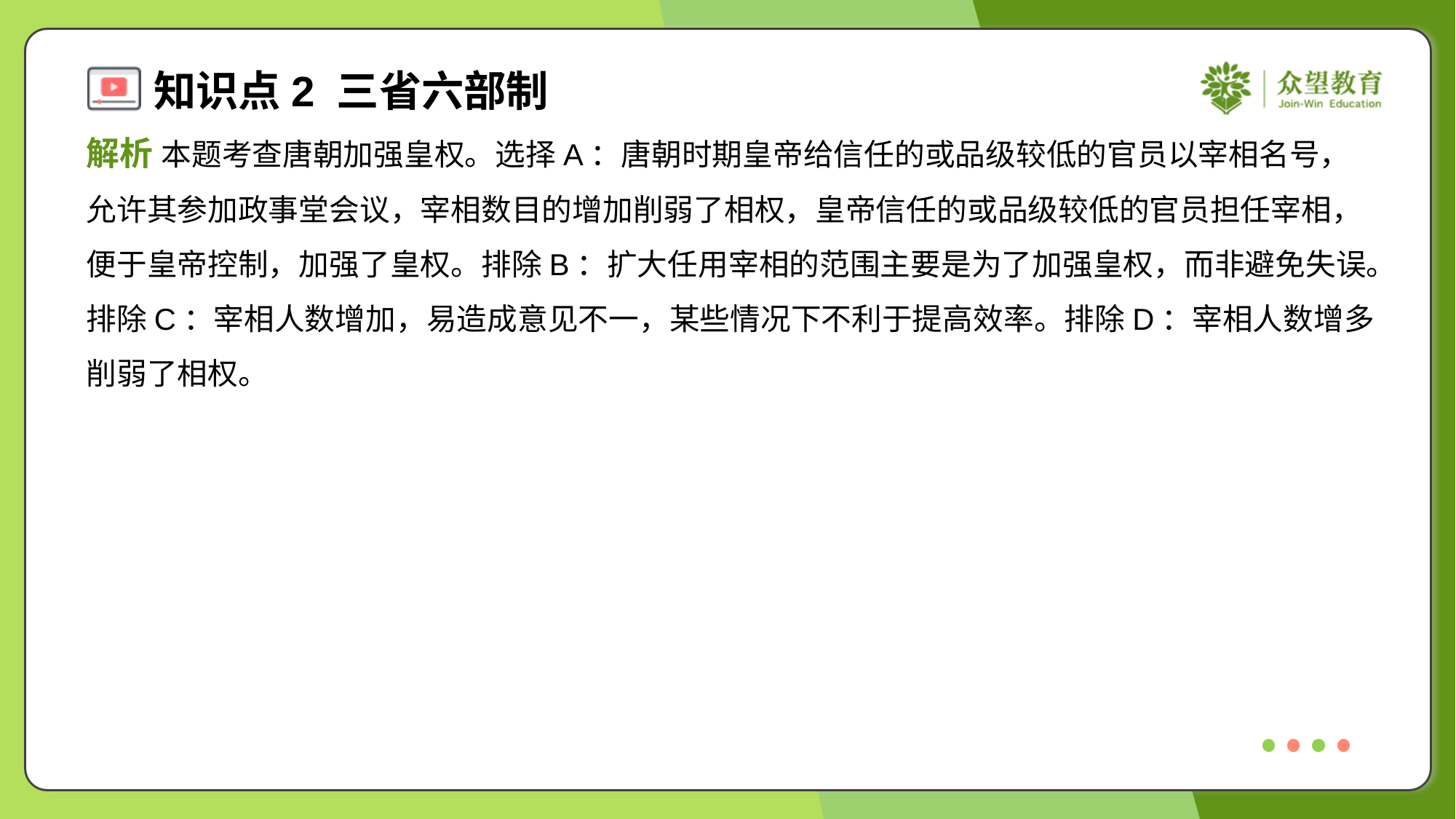

解析 本题考查唐朝加强皇权。选择A：唐朝时期皇帝给信任的或品级较低的官员以宰相名号，
允许其参加政事堂会议，宰相数目的增加削弱了相权，皇帝信任的或品级较低的官员担任宰相，
便于皇帝控制，加强了皇权。排除B：扩大任用宰相的范围主要是为了加强皇权，而非避免失误。
排除C：宰相人数增加，易造成意见不一，某些情况下不利于提高效率。排除D：宰相人数增多
削弱了相权。